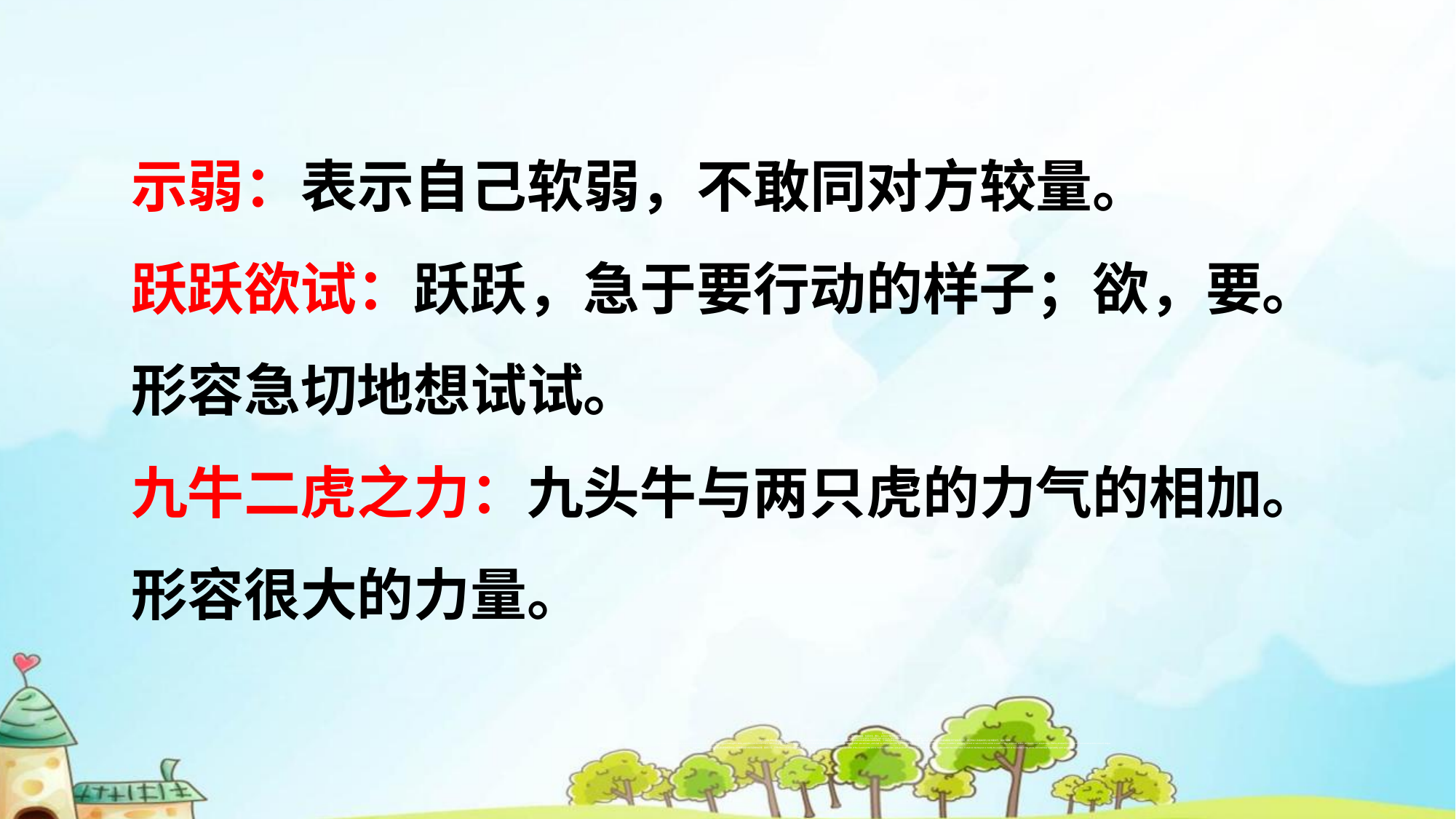

示弱：表示自己软弱，不敢同对方较量。
跃跃欲试：跃跃，急于要行动的样子；欲，要。形容急切地想试试。
九牛二虎之力：九头牛与两只虎的力气的相加。形容很大的力量。
版权申明
本文部分内容，包括文字、图片、以及设计等在网上搜集整理.版权为个人所有
This article includes some parts, including text, pictures, and design. Copyright is personal ownership.
用户可将本文地内容或服务用于个人学习、研究或欣赏，以及其他非商业性或非盈利性用途，但同时应遵守著作权法及其他相关法律地规定，不得侵犯本网站及相关权利人地合法权利.除此以外，将本文任何内容或服务用于其他用途时，须征得本人及相关权利人地书面许可，并支付报酬.
Users may use the contents or services of this article for personal study, research or appreciation, and other non-commercial or non-profit purposes, but at the same time, they shall abide by the provisions of copyright law and other relevant laws, and shall not infringe upon the legitimate rights of this website and its relevant obligees. In addition, when any content or service of this article is used for other purposes, written permission and remuneration shall be obtained from the person concerned and the relevant obligee.

转载或引用本文内容必须是以新闻性或资料性公共免费信息为使用目地地合理、善意引用，不得对本文内容原意进行曲解、修改，并自负版权等法律责任.Reproduction or quotation of the content of this article must be reasonable and good-faith citation for the use of news or informative public free information. It shall not misinterpret or modify the original intention of the content of this article, and shall bear legal liability such as copyright.